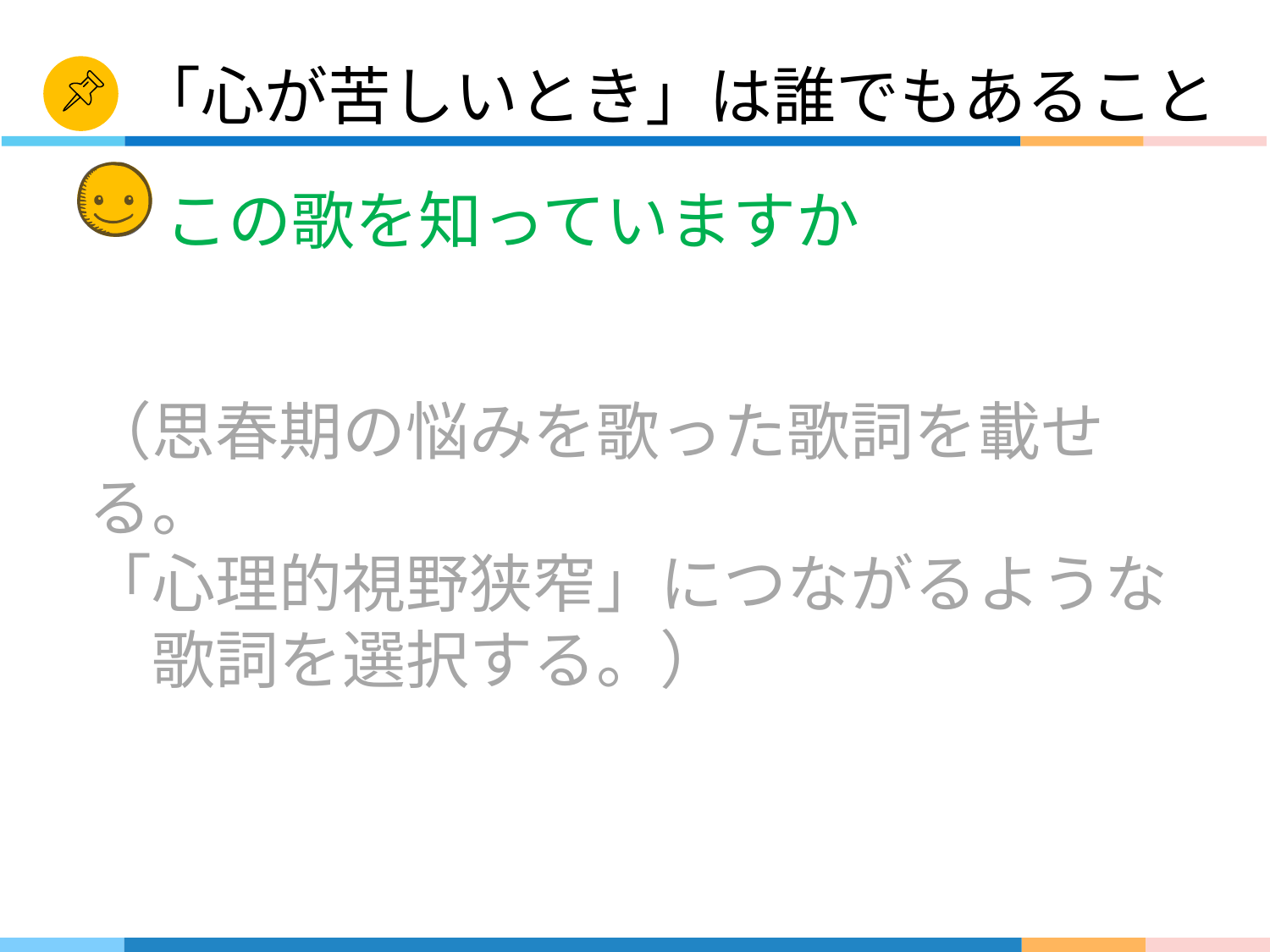

「心が苦しいとき」は誰でもあること
この歌を知っていますか

（思春期の悩みを歌った歌詞を載せる。
「心理的視野狭窄」につながるような
　歌詞を選択する。）